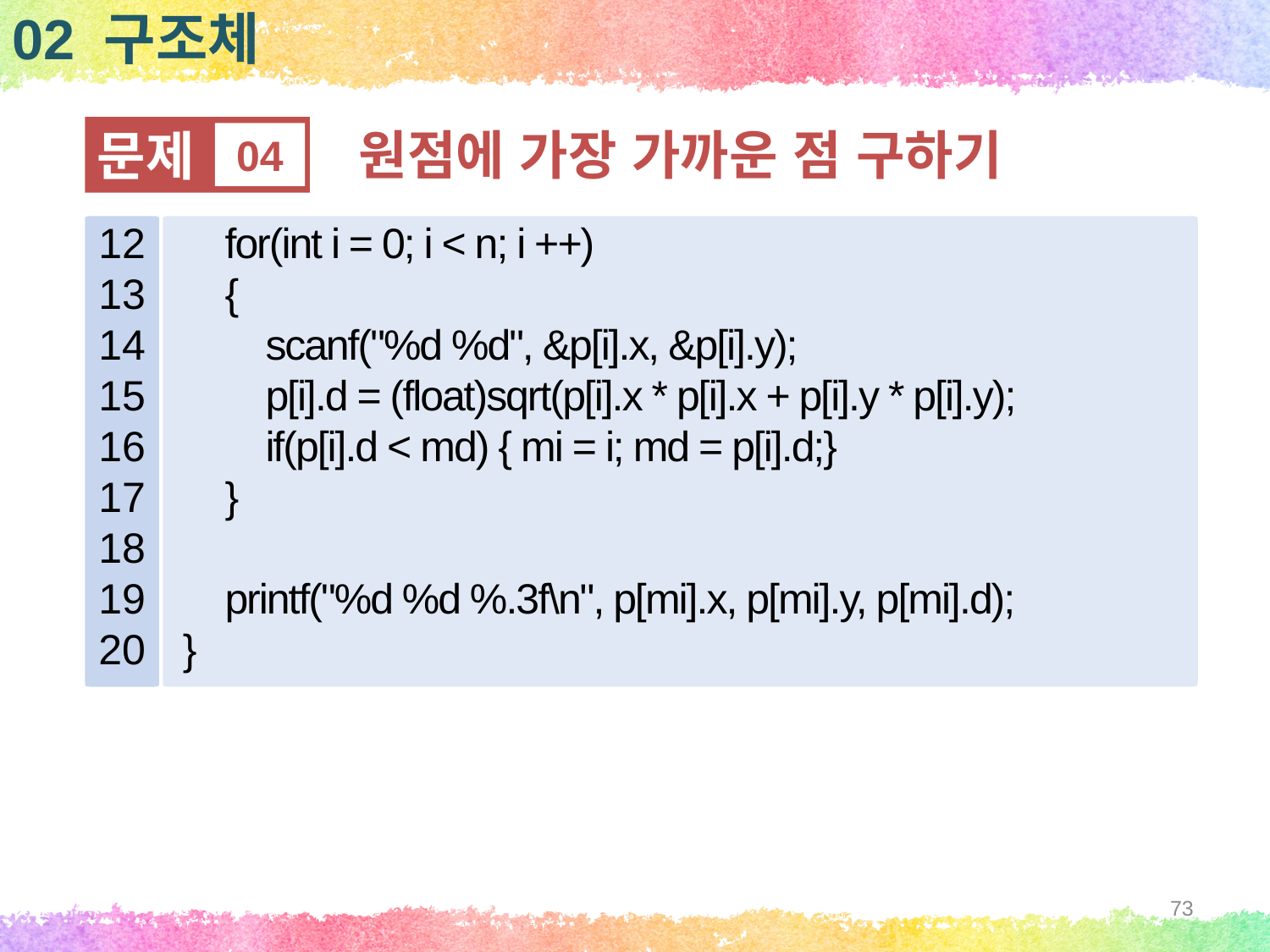

02 구조체
문제
04
원점에 가장 가까운 점 구하기
12
13
14
15
16
17
18
19
20
    for(int i = 0; i < n; i ++)
    {
        scanf("%d %d", &p[i].x, &p[i].y);
        p[i].d = (float)sqrt(p[i].x * p[i].x + p[i].y * p[i].y);
        if(p[i].d < md) { mi = i; md = p[i].d;}
    }

    printf("%d %d %.3f\n", p[mi].x, p[mi].y, p[mi].d);
}
73